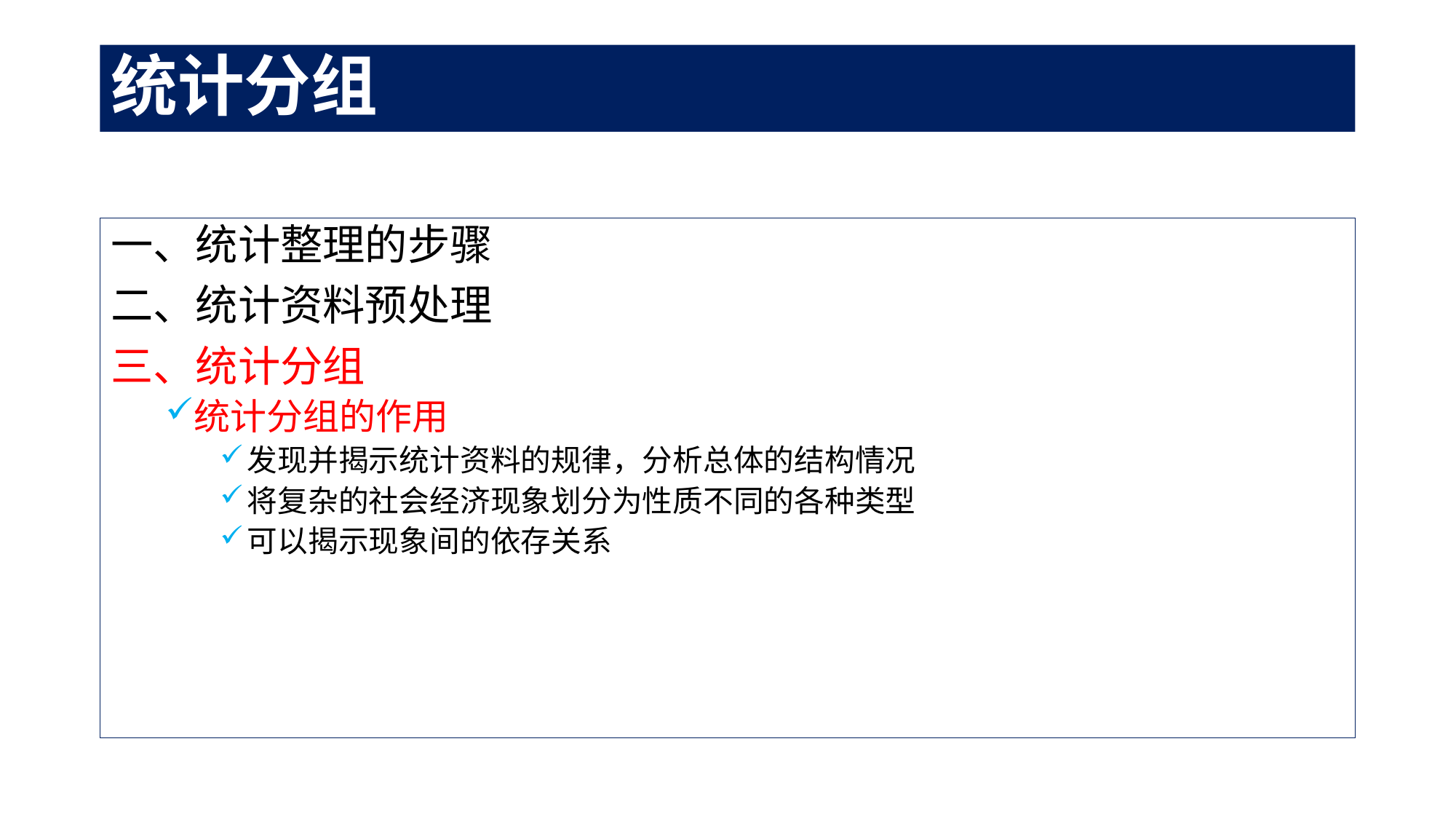

# 统计分组
一、统计整理的步骤
二、统计资料预处理
三、统计分组
统计分组的作用
发现并揭示统计资料的规律，分析总体的结构情况
将复杂的社会经济现象划分为性质不同的各种类型
可以揭示现象间的依存关系